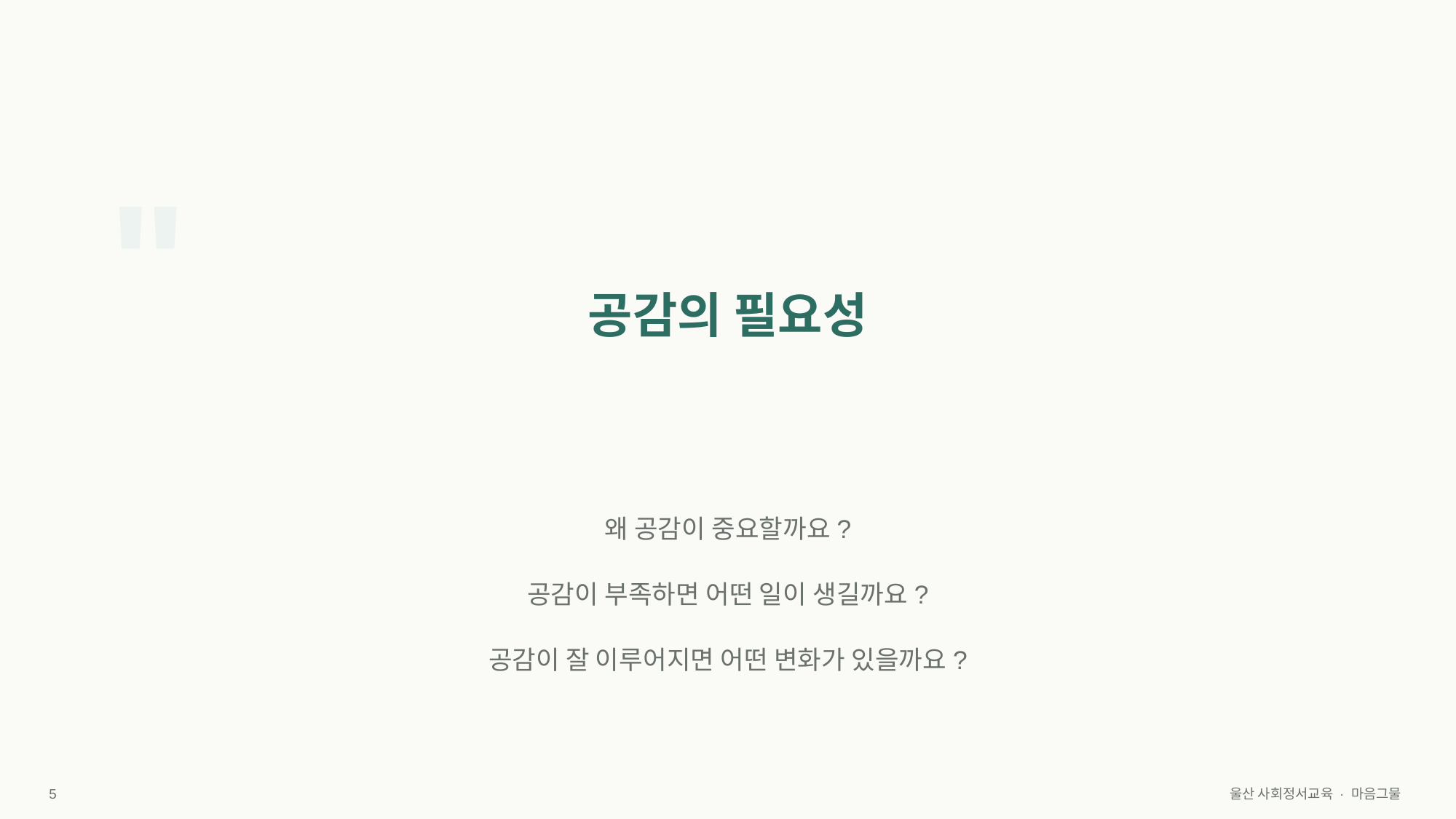

"
공감의 필요성
왜 공감이 중요할까요?
공감이 부족하면 어떤 일이 생길까요?
공감이 잘 이루어지면 어떤 변화가 있을까요?
5
울산 사회정서교육 · 마음그물